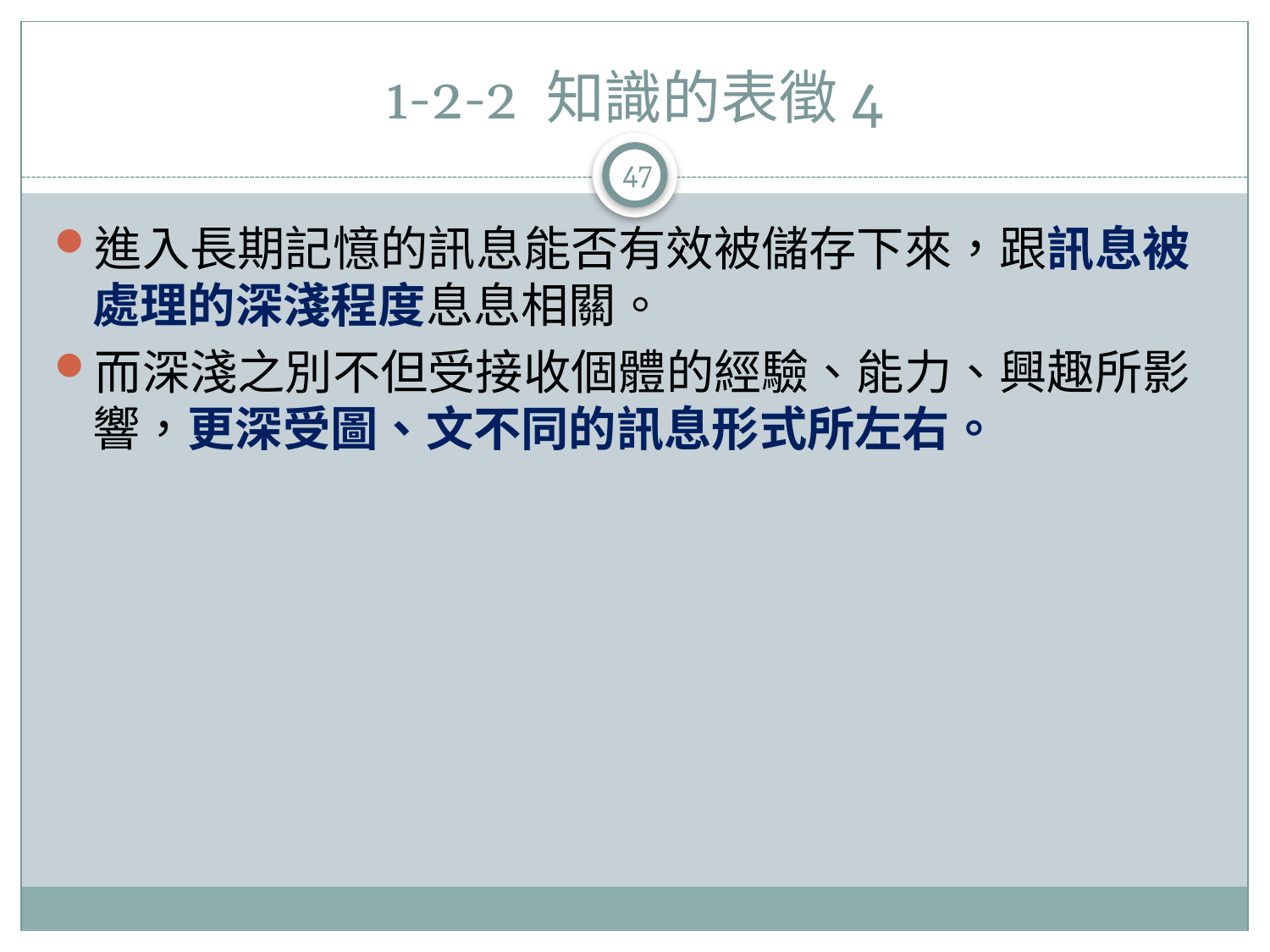

# 1-2-2 知識的表徵4
47
進入長期記憶的訊息能否有效被儲存下來，跟訊息被處理的深淺程度息息相關。
而深淺之別不但受接收個體的經驗、能力、興趣所影響，更深受圖、文不同的訊息形式所左右。